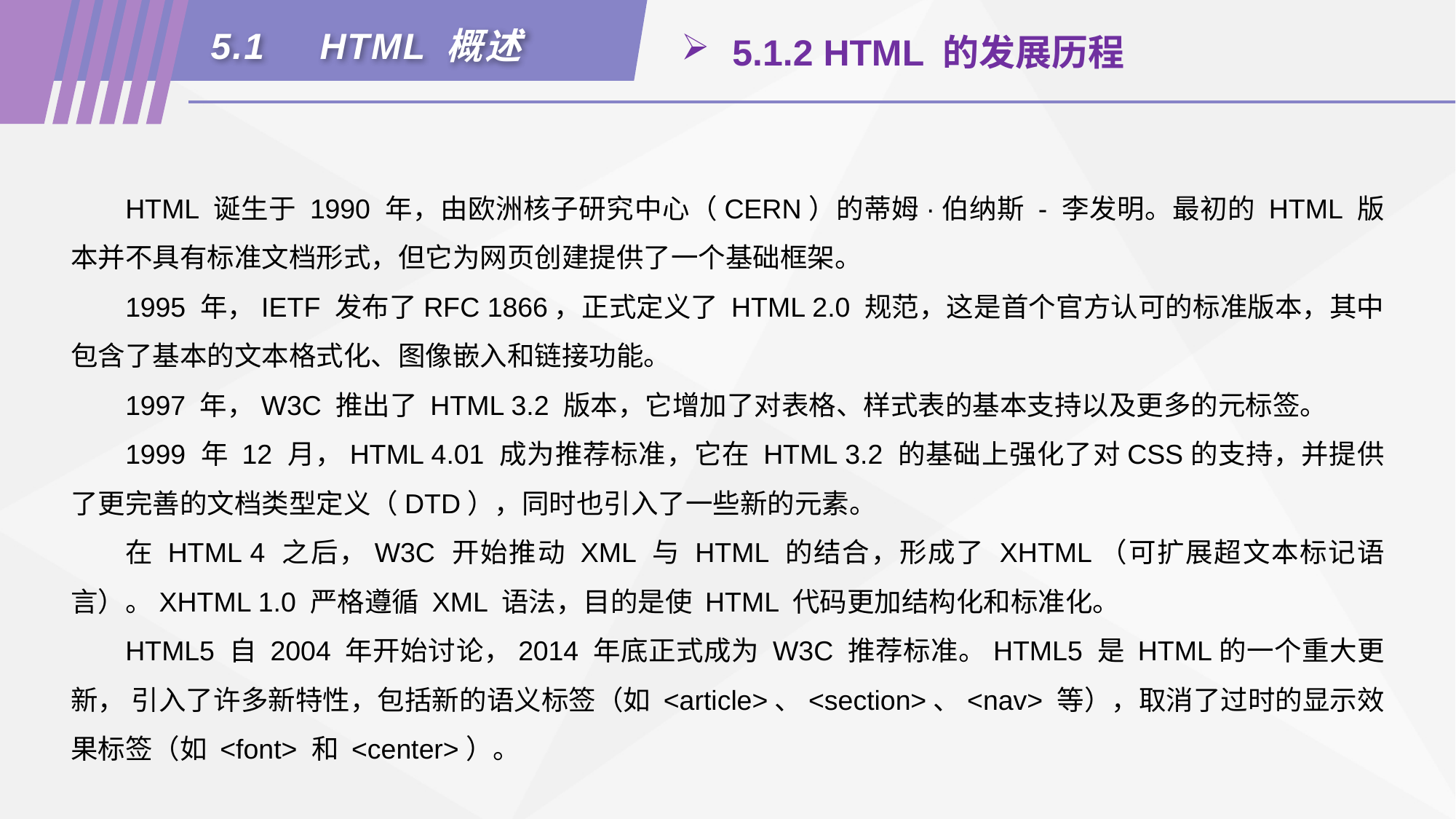

5.1	HTML 概述
 5.1.2 HTML 的发展历程
HTML 诞生于 1990 年，由欧洲核子研究中心（CERN）的蒂姆·伯纳斯 - 李发明。最初的 HTML 版本并不具有标准文档形式，但它为网页创建提供了一个基础框架。
1995 年，IETF 发布了RFC 1866，正式定义了 HTML 2.0 规范，这是首个官方认可的标准版本，其中包含了基本的文本格式化、图像嵌入和链接功能。
1997 年，W3C 推出了 HTML 3.2 版本，它增加了对表格、样式表的基本支持以及更多的元标签。
1999 年 12 月，HTML 4.01 成为推荐标准，它在 HTML 3.2 的基础上强化了对CSS的支持，并提供了更完善的文档类型定义（DTD），同时也引入了一些新的元素。
在 HTML 4 之后，W3C 开始推动 XML 与 HTML 的结合，形成了 XHTML（可扩展超文本标记语言）。XHTML 1.0 严格遵循 XML 语法，目的是使 HTML 代码更加结构化和标准化。
HTML5 自 2004 年开始讨论，2014 年底正式成为 W3C 推荐标准。HTML5 是 HTML的一个重大更新， 引入了许多新特性，包括新的语义标签（如 <article>、<section>、<nav> 等），取消了过时的显示效果标签（如 <font> 和 <center>）。